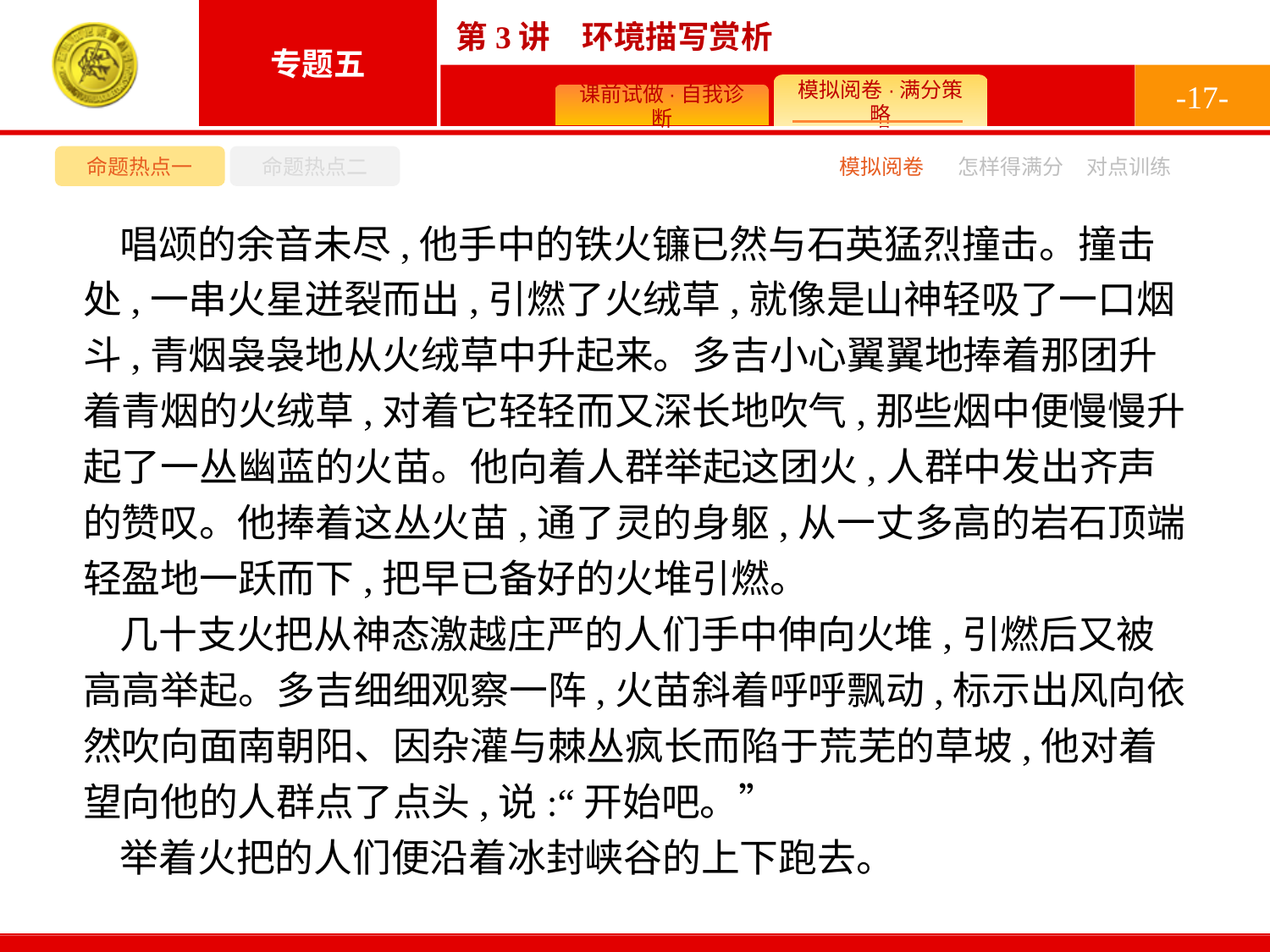

-17-
命题热点一
命题热点二
模拟阅卷
怎样得满分
对点训练
唱颂的余音未尽,他手中的铁火镰已然与石英猛烈撞击。撞击处,一串火星迸裂而出,引燃了火绒草,就像是山神轻吸了一口烟斗,青烟袅袅地从火绒草中升起来。多吉小心翼翼地捧着那团升着青烟的火绒草,对着它轻轻而又深长地吹气,那些烟中便慢慢升起了一丛幽蓝的火苗。他向着人群举起这团火,人群中发出齐声的赞叹。他捧着这丛火苗,通了灵的身躯,从一丈多高的岩石顶端轻盈地一跃而下,把早已备好的火堆引燃。
几十支火把从神态激越庄严的人们手中伸向火堆,引燃后又被高高举起。多吉细细观察一阵,火苗斜着呼呼飘动,标示出风向依然吹向面南朝阳、因杂灌与棘丛疯长而陷于荒芜的草坡,他对着望向他的人群点了点头,说:“开始吧。”
举着火把的人们便沿着冰封峡谷的上下跑去。